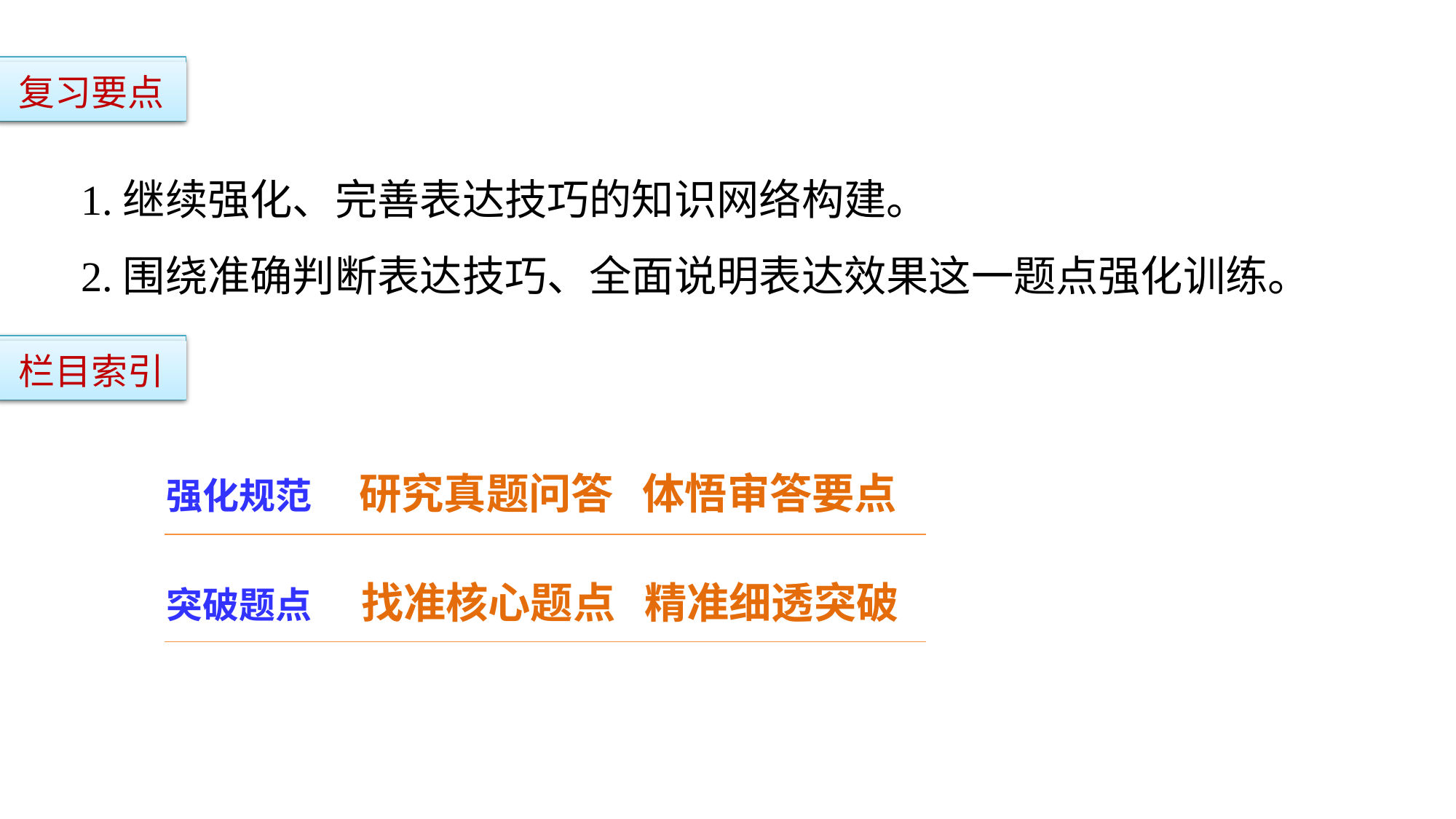

复习要点
1.继续强化、完善表达技巧的知识网络构建。
2.围绕准确判断表达技巧、全面说明表达效果这一题点强化训练。

栏目索引
强化规范     研究真题问答   体悟审答要点
突破题点      找准核心题点   精准细透突破